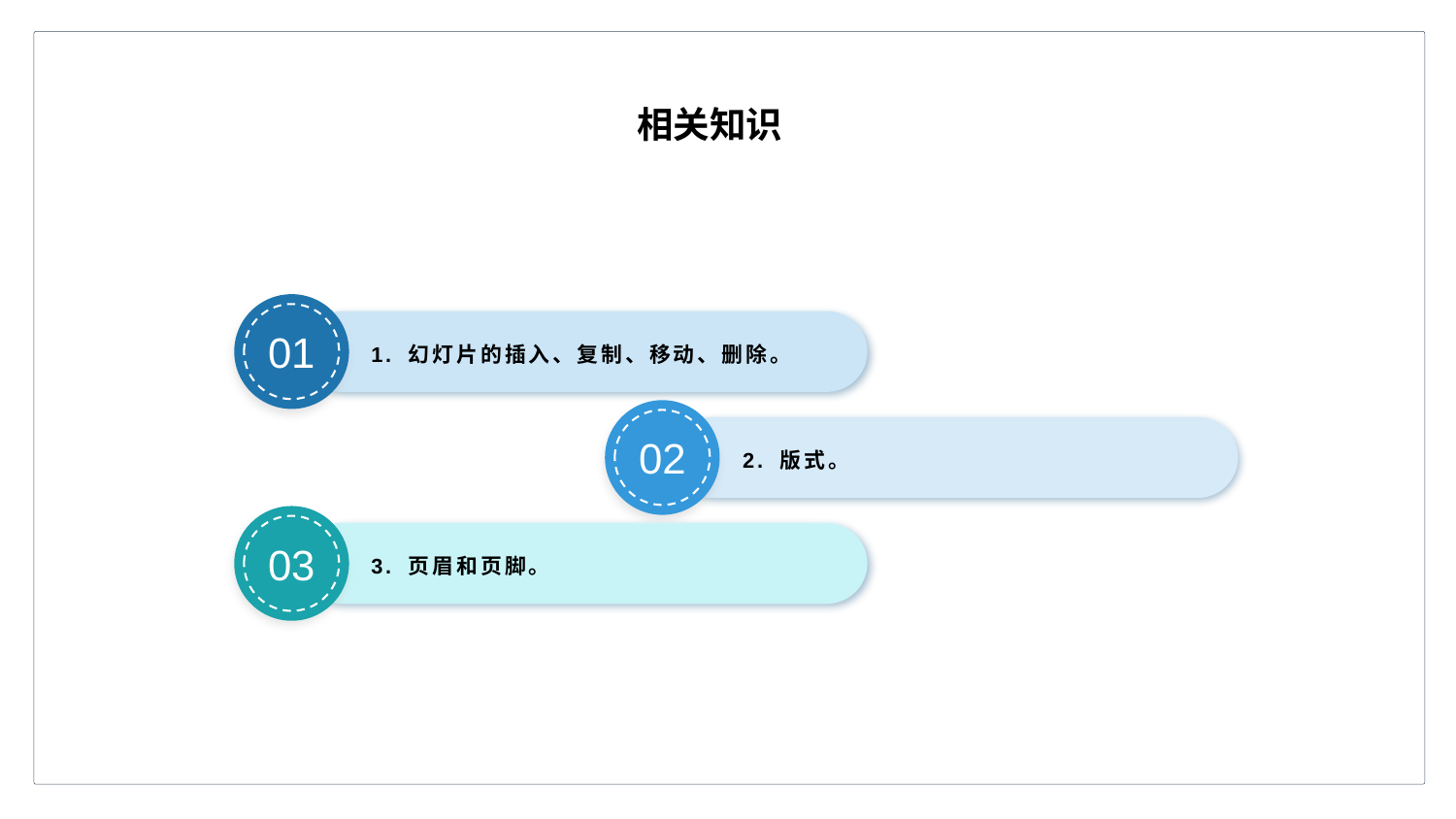

相关知识

01

1. 幻灯片的插入、复制、移动、删除。

02

2. 版式。

03

3. 页眉和页脚。